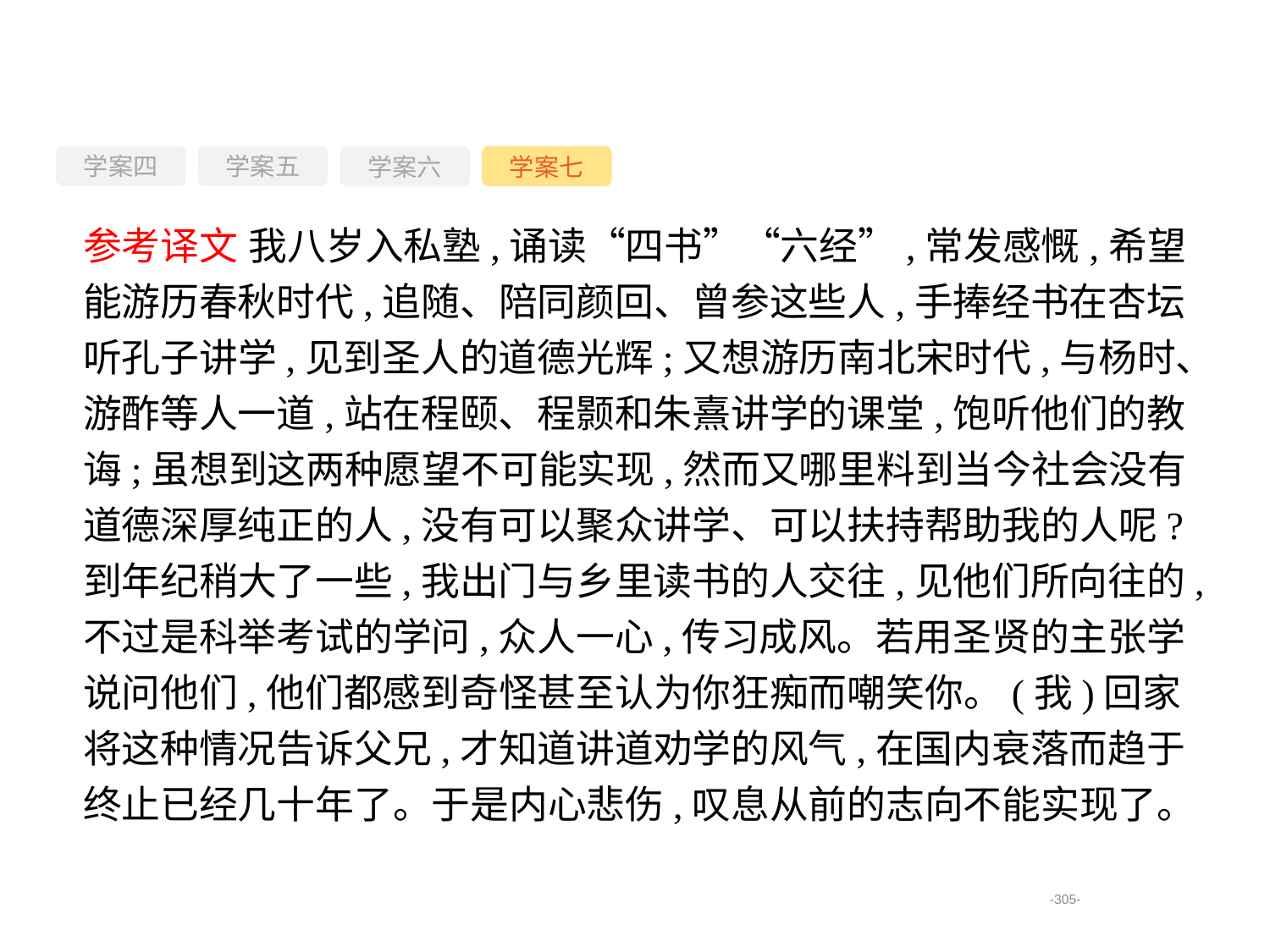

学案四
学案六
学案七
学案五
参考译文 我八岁入私塾,诵读“四书”“六经”,常发感慨,希望能游历春秋时代,追随、陪同颜回、曾参这些人,手捧经书在杏坛听孔子讲学,见到圣人的道德光辉;又想游历南北宋时代,与杨时、游酢等人一道,站在程颐、程颢和朱熹讲学的课堂,饱听他们的教诲;虽想到这两种愿望不可能实现,然而又哪里料到当今社会没有道德深厚纯正的人,没有可以聚众讲学、可以扶持帮助我的人呢?到年纪稍大了一些,我出门与乡里读书的人交往,见他们所向往的,不过是科举考试的学问,众人一心,传习成风。若用圣贤的主张学说问他们,他们都感到奇怪甚至认为你狂痴而嘲笑你。(我)回家将这种情况告诉父兄,才知道讲道劝学的风气,在国内衰落而趋于终止已经几十年了。于是内心悲伤,叹息从前的志向不能实现了。
-305-